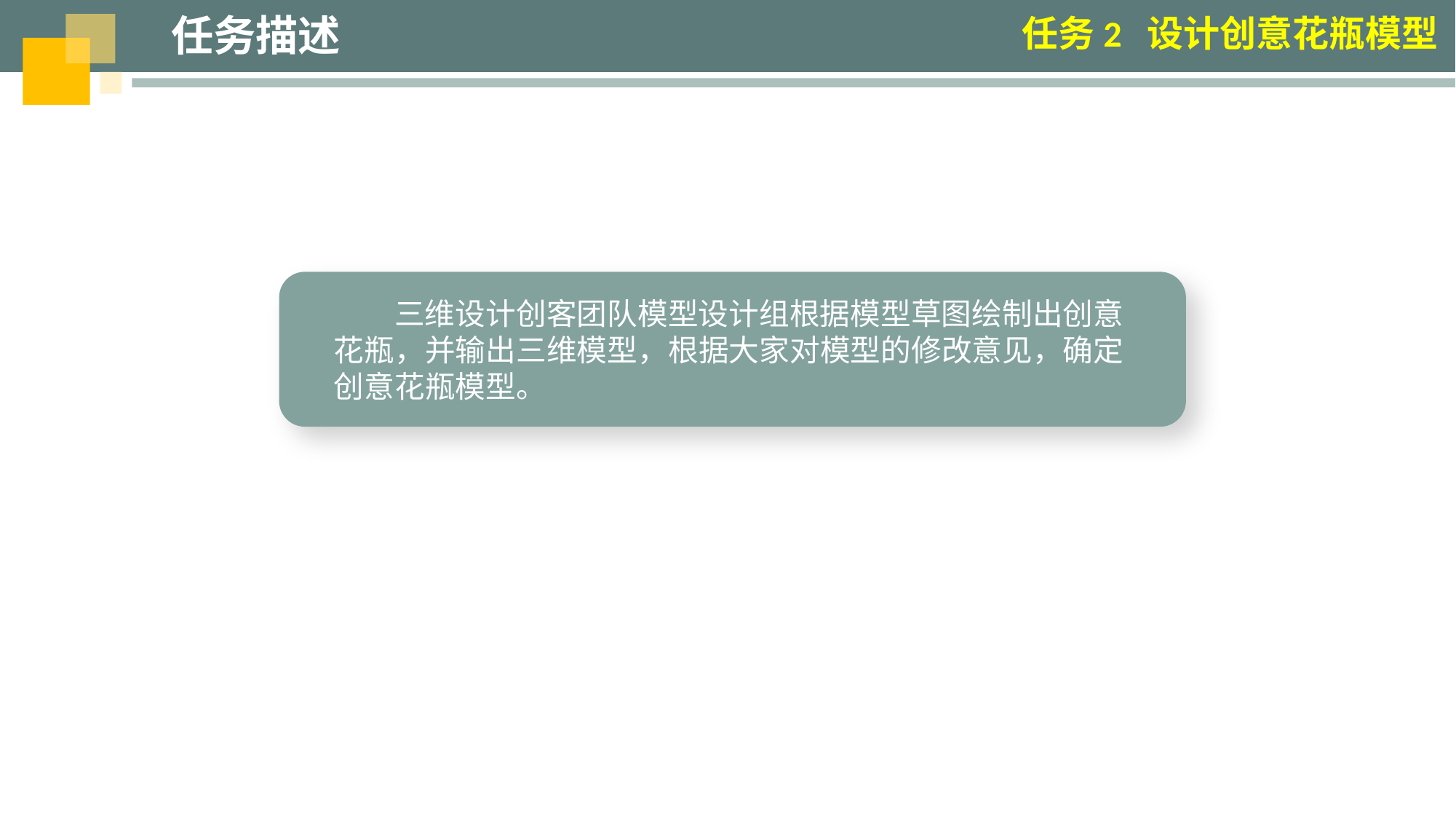

任务描述
任务2  设计创意花瓶模型

三维设计创客团队模型设计组根据模型草图绘制出创意花瓶，并输出三维模型，根据大家对模型的修改意见，确定创意花瓶模型。